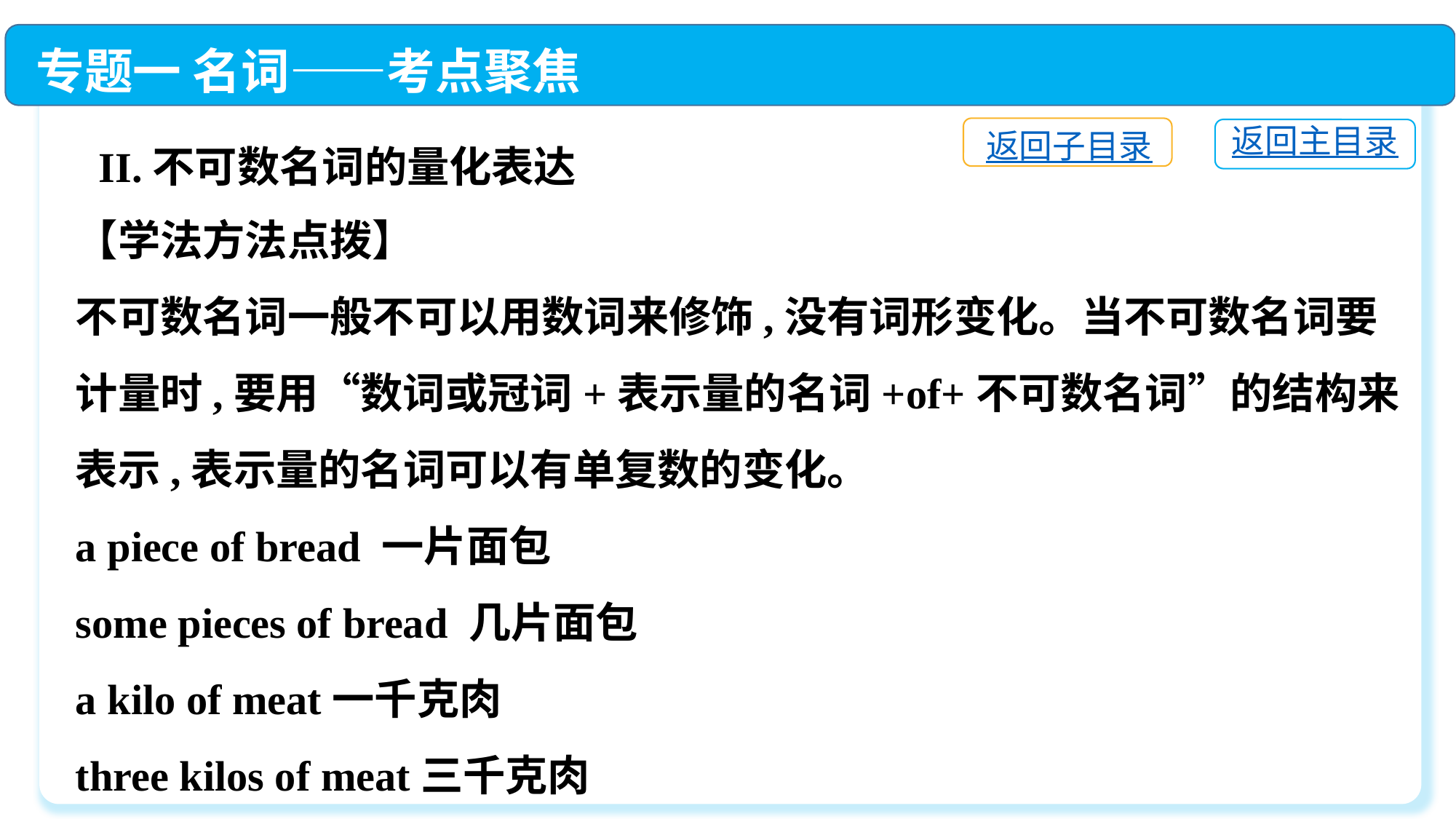

专题一 名词——考点聚焦

返回子目录
返回主目录
II.不可数名词的量化表达
【学法方法点拨】
不可数名词一般不可以用数词来修饰,没有词形变化。当不可数名词要计量时,要用“数词或冠词+表示量的名词+of+不可数名词”的结构来表示,表示量的名词可以有单复数的变化。
a piece of bread 一片面包
some pieces of bread 几片面包
a kilo of meat一千克肉
three kilos of meat三千克肉